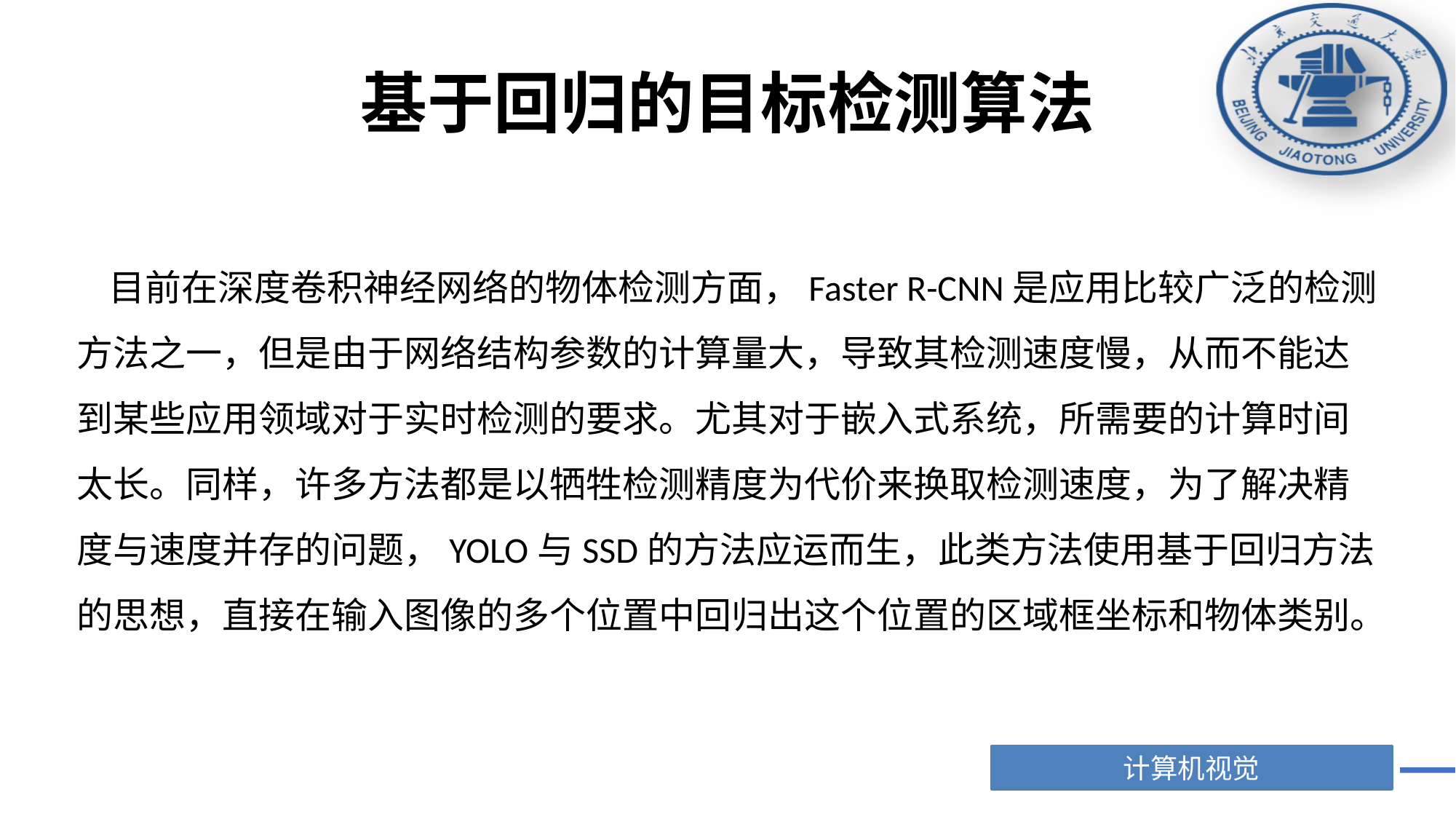

# 基于回归的目标检测算法
目前在深度卷积神经网络的物体检测方面，Faster R-CNN是应用比较广泛的检测方法之一，但是由于网络结构参数的计算量大，导致其检测速度慢，从而不能达到某些应用领域对于实时检测的要求。尤其对于嵌入式系统，所需要的计算时间太长。同样，许多方法都是以牺牲检测精度为代价来换取检测速度，为了解决精度与速度并存的问题，YOLO与SSD的方法应运而生，此类方法使用基于回归方法的思想，直接在输入图像的多个位置中回归出这个位置的区域框坐标和物体类别。